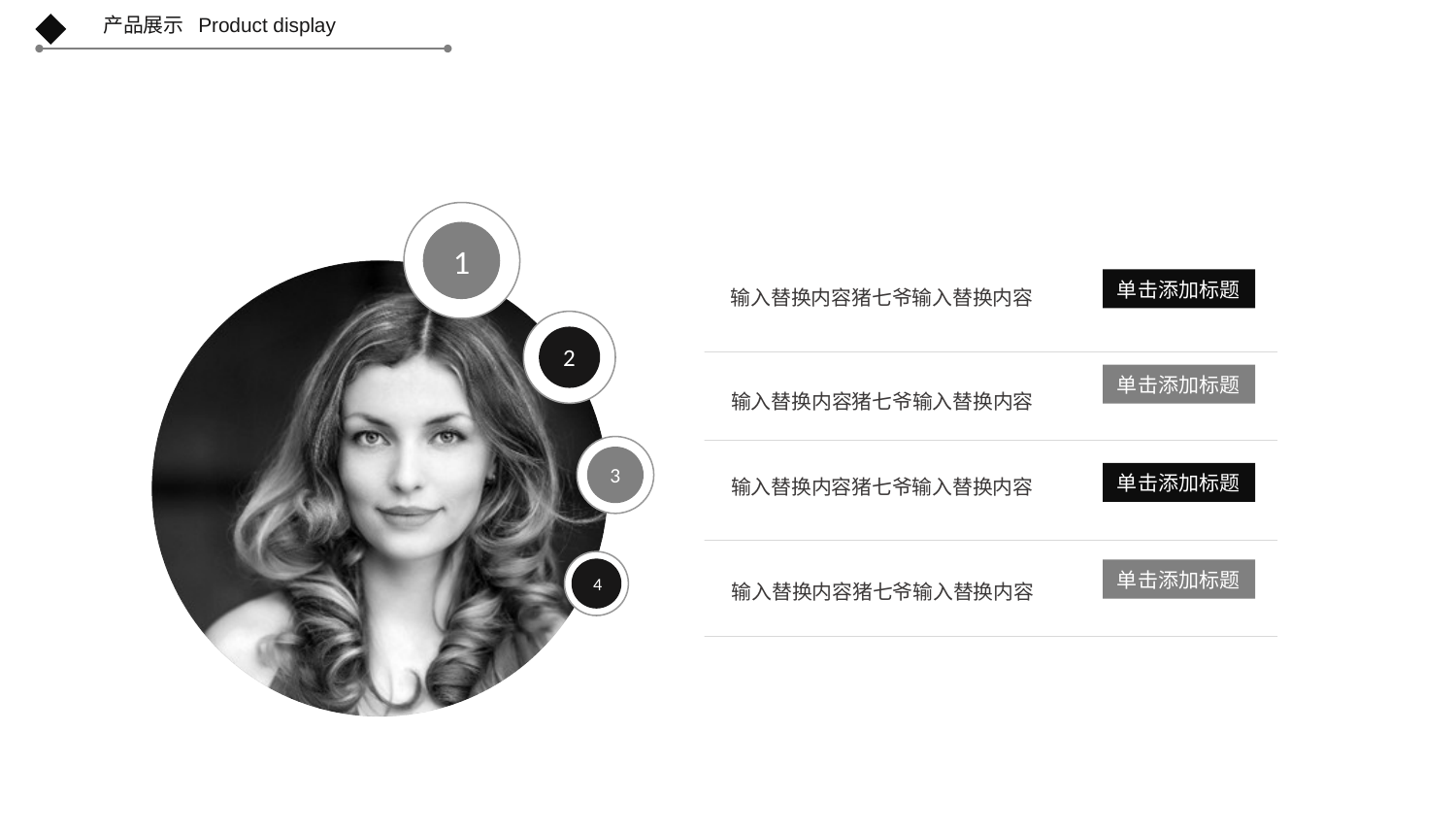

Product display
产品展示

1

2

3

4

输入替换内容猪七爷输入替换内容
单击添加标题

单击添加标题
输入替换内容猪七爷输入替换内容
输入替换内容猪七爷输入替换内容
单击添加标题
输入替换内容猪七爷输入替换内容
单击添加标题